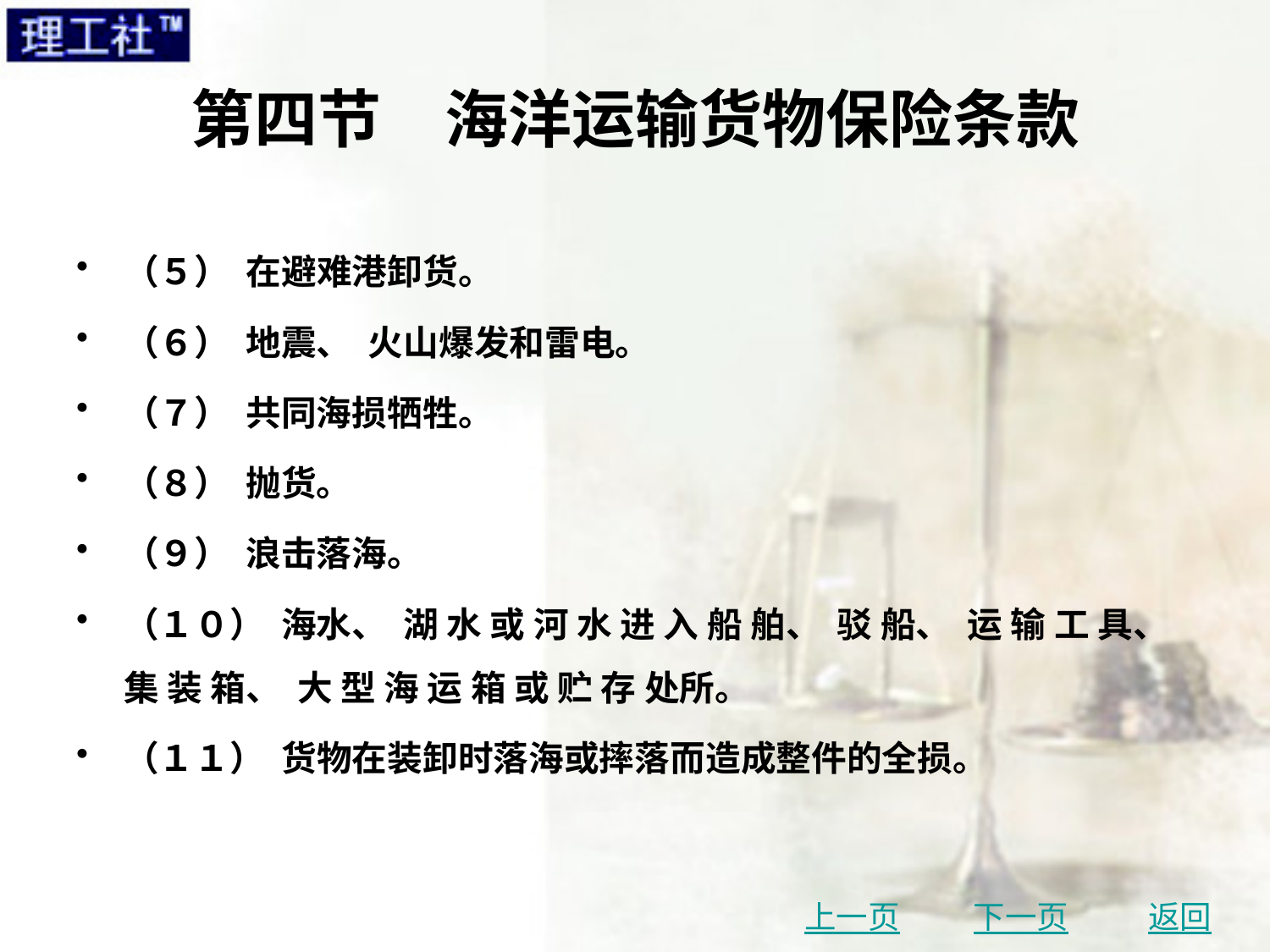

# 第四节　海洋运输货物保险条款
（５）  在避难港卸货。
（６）  地震、  火山爆发和雷电。
（７）  共同海损牺牲。
（８）  抛货。
（９）  浪击落海。
（１０）  海水、  湖 水 或 河 水 进 入 船 舶、  驳 船、  运 输 工 具、  集 装 箱、  大 型 海 运 箱 或 贮 存 处所。
（１１）  货物在装卸时落海或摔落而造成整件的全损。

上一页
下一页
返回